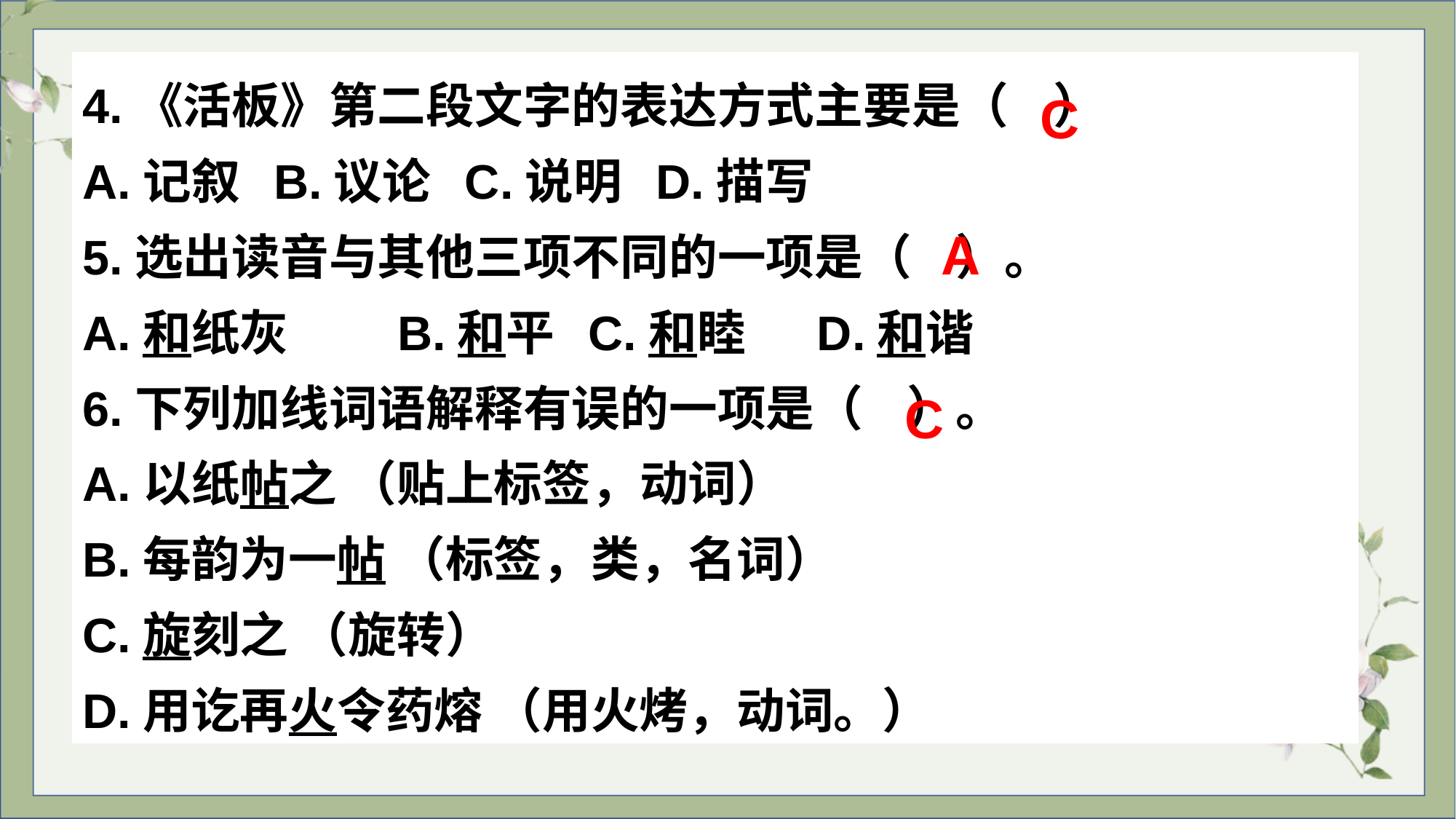

4.《活板》第二段文字的表达方式主要是（    ）
A.记叙  B.议论  C.说明  D.描写
5.选出读音与其他三项不同的一项是（    ）。
A.和纸灰　　B.和平  C.和睦 　D.和谐
6.下列加线词语解释有误的一项是（    ）。
A.以纸帖之 （贴上标签，动词）
B.每韵为一帖 （标签，类，名词）
C.旋刻之 （旋转）
D.用讫再火令药熔 （用火烤，动词。）
C
A
C